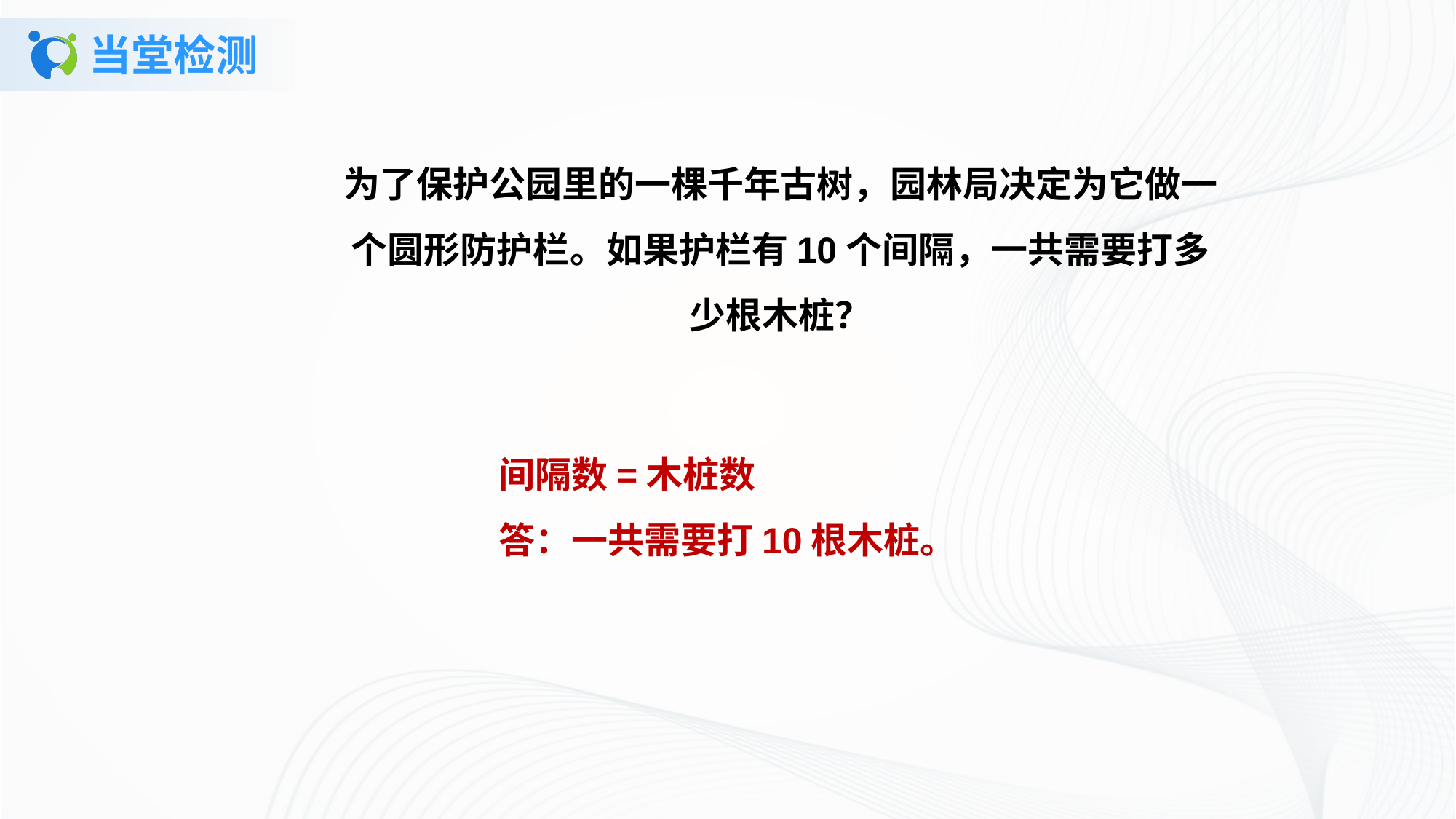

# 当堂检测
为了保护公园里的一棵千年古树，园林局决定为它做一个圆形防护栏。如果护栏有10个间隔，一共需要打多少根木桩？
间隔数=木桩数
答：一共需要打10根木桩。